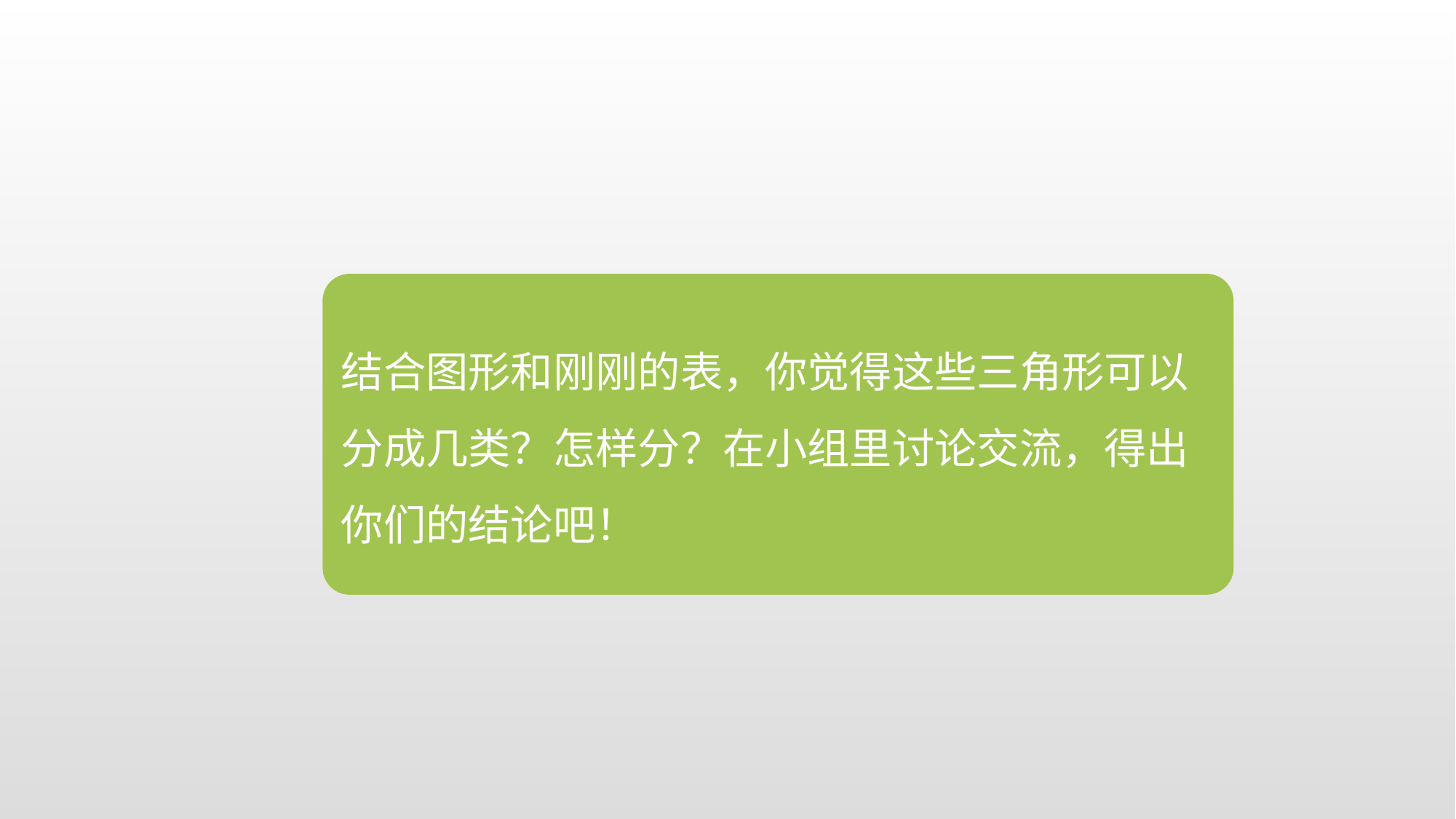

结合图形和刚刚的表，你觉得这些三角形可以分成几类？怎样分？在小组里讨论交流，得出你们的结论吧！